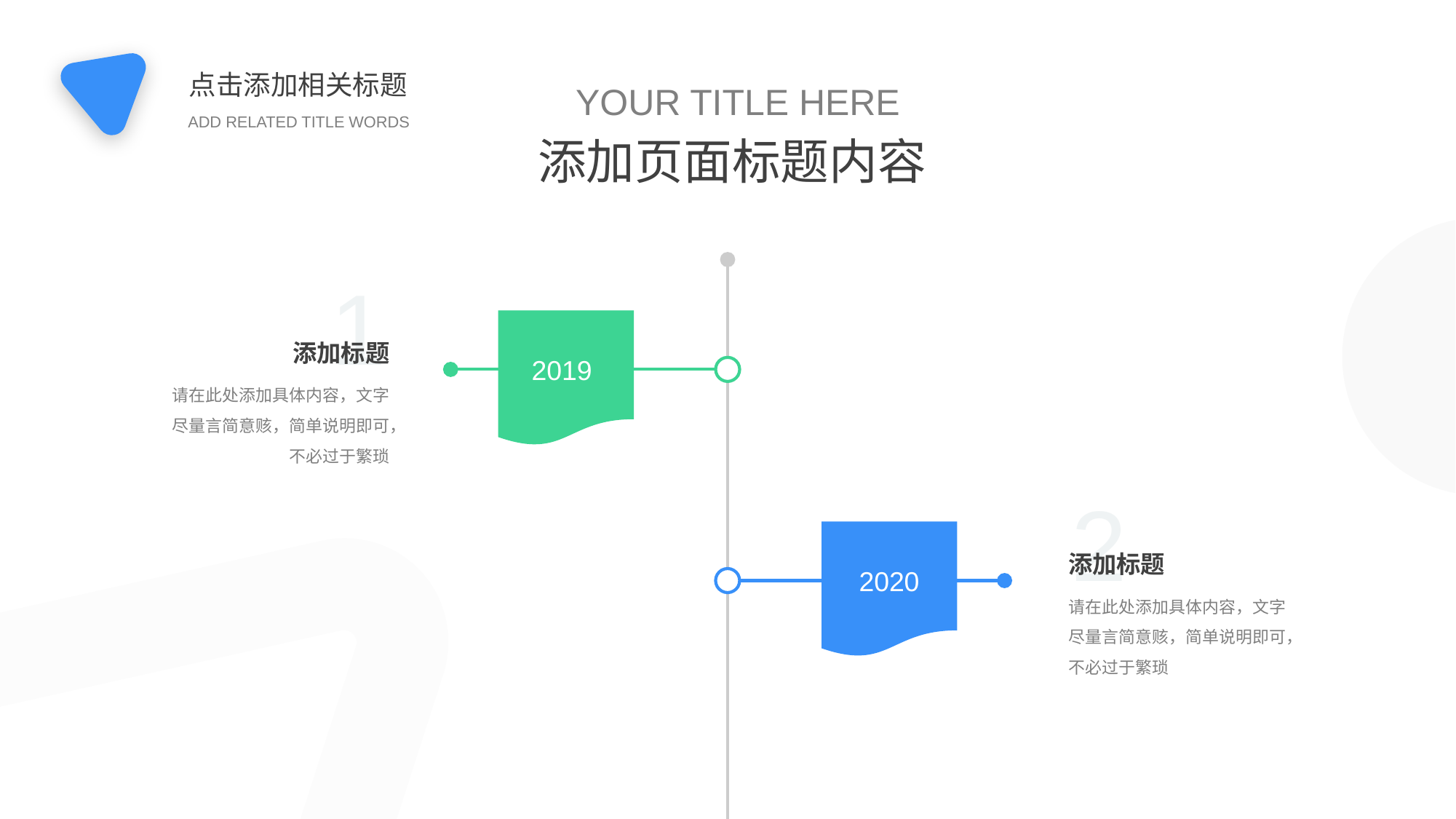

点击添加相关标题
YOUR TITLE HERE
ADD RELATED TITLE WORDS
添加页面标题内容

1

添加标题
2019

请在此处添加具体内容，文字尽量言简意赅，简单说明即可，不必过于繁琐
2

添加标题
2020

请在此处添加具体内容，文字尽量言简意赅，简单说明即可，不必过于繁琐